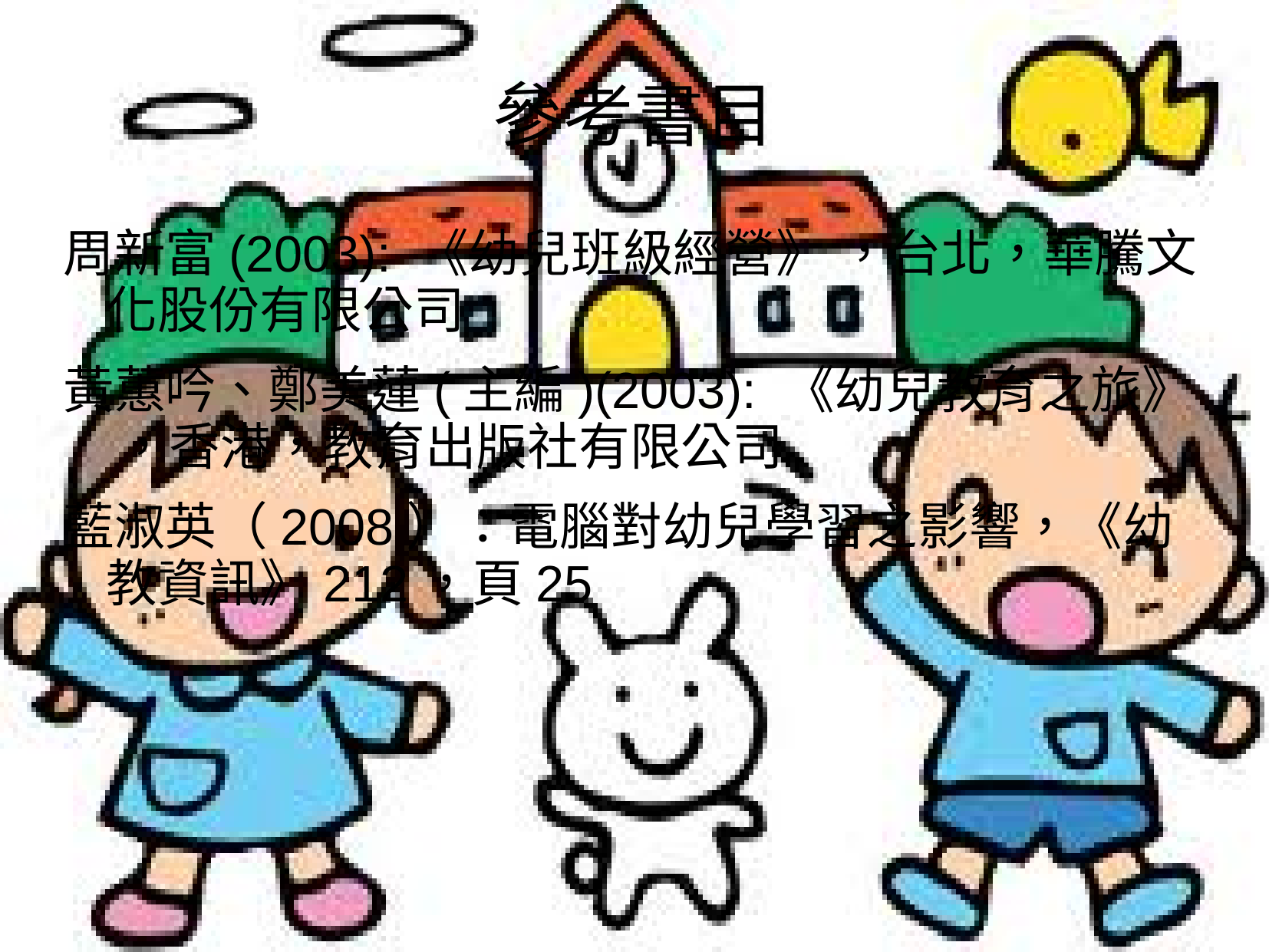

# 參考書目
周新富(2003): 《幼兒班級經營》 ，台北，華騰文化股份有限公司
黃蕙吟、鄭美蓮(主編)(2003): 《幼兒教育之旅》 ，香港，教育出版社有限公司
藍淑英（2008）：電腦對幼兒學習之影響，《幼教資訊》212，頁25